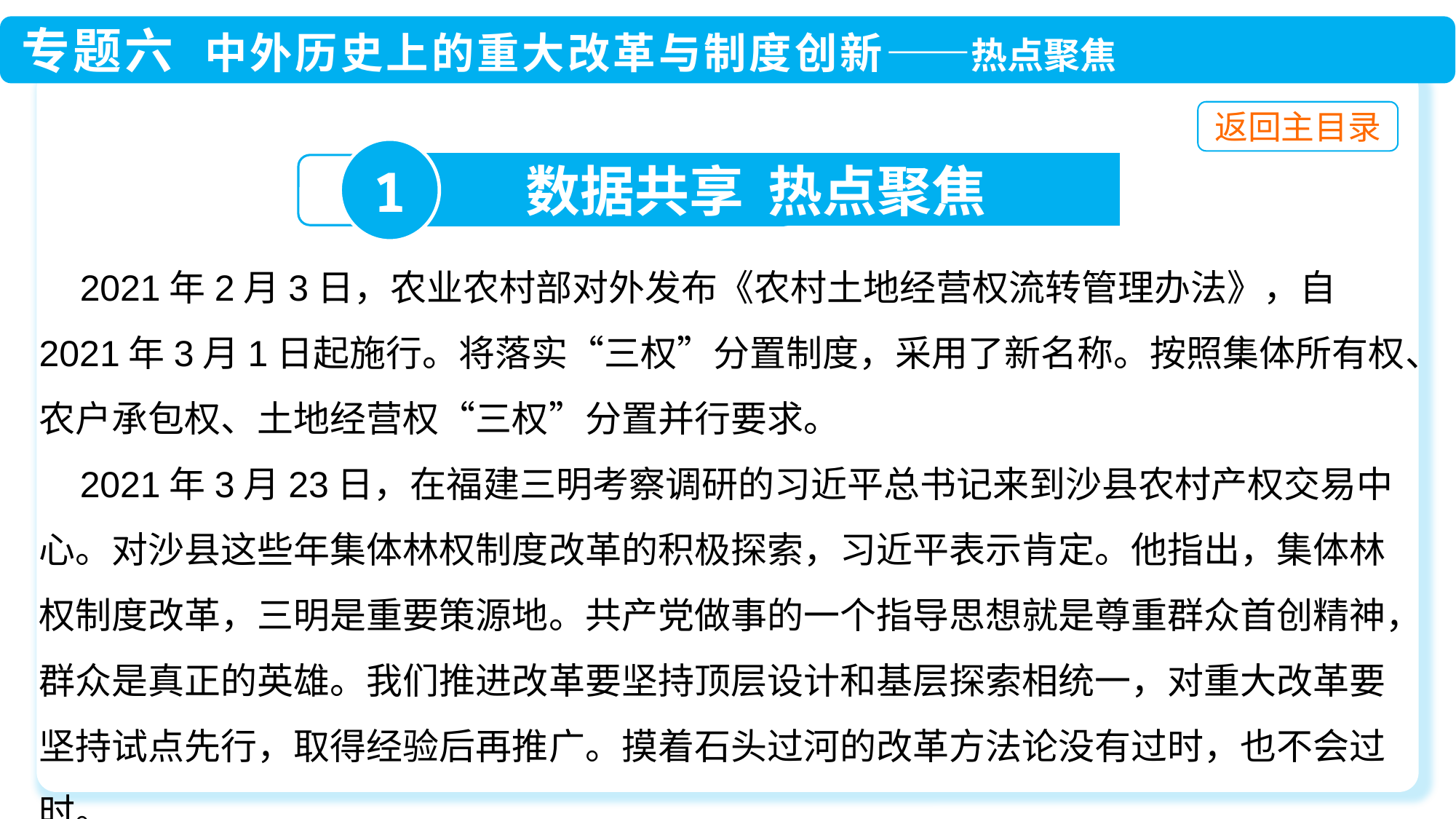

1
数据共享  热点聚焦

    2021年2月3日，农业农村部对外发布《农村土地经营权流转管理办法》，自2021年3月1日起施行。将落实“三权”分置制度，采用了新名称。按照集体所有权、农户承包权、土地经营权“三权”分置并行要求。
    2021年3月23日，在福建三明考察调研的习近平总书记来到沙县农村产权交易中心。对沙县这些年集体林权制度改革的积极探索，习近平表示肯定。他指出，集体林权制度改革，三明是重要策源地。共产党做事的一个指导思想就是尊重群众首创精神，群众是真正的英雄。我们推进改革要坚持顶层设计和基层探索相统一，对重大改革要坚持试点先行，取得经验后再推广。摸着石头过河的改革方法论没有过时，也不会过时。